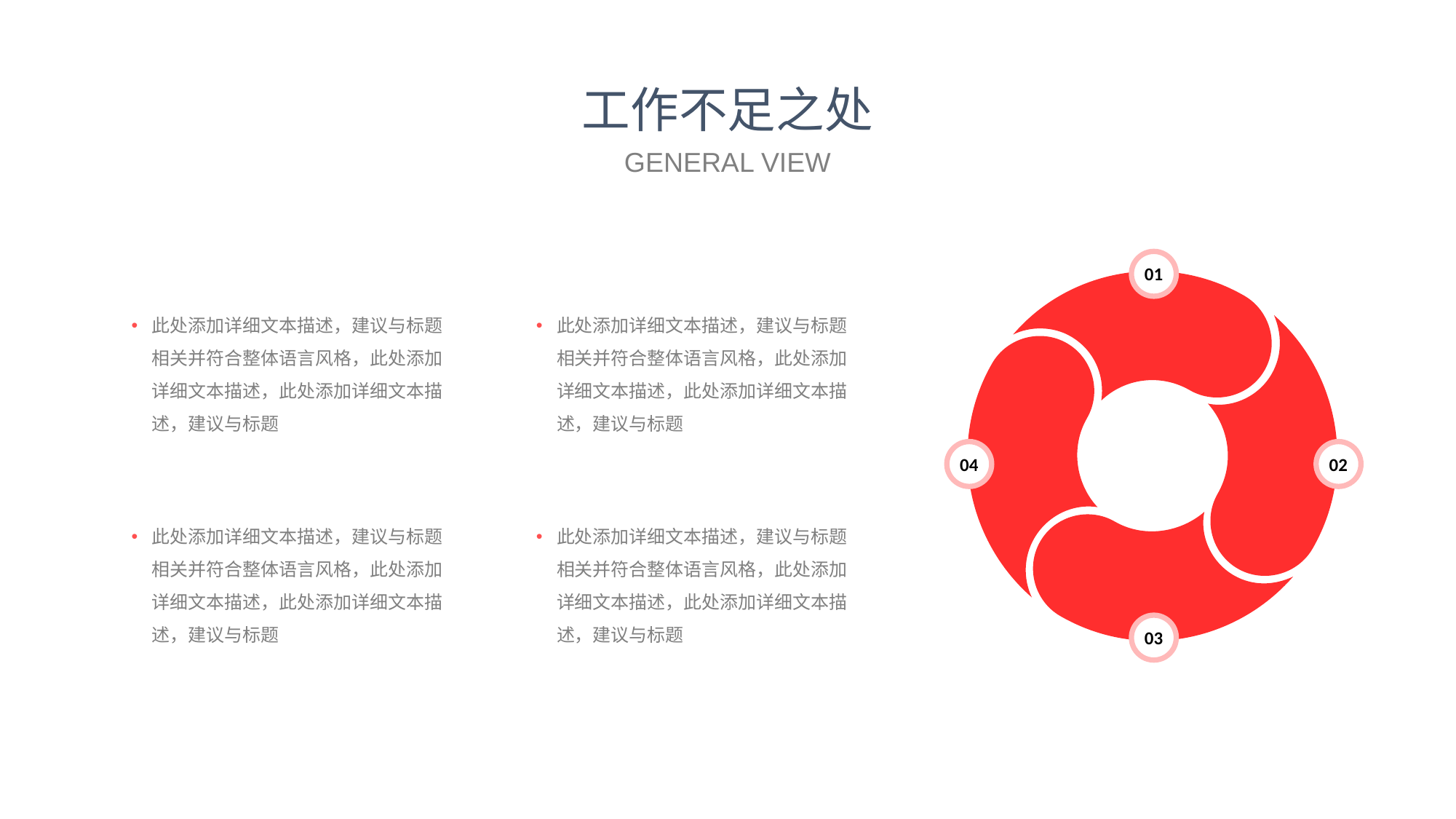

工作不足之处
GENERAL VIEW

01

02

04

03
此处添加详细文本描述，建议与标题相关并符合整体语言风格，此处添加详细文本描述，此处添加详细文本描述，建议与标题
此处添加详细文本描述，建议与标题相关并符合整体语言风格，此处添加详细文本描述，此处添加详细文本描述，建议与标题
此处添加详细文本描述，建议与标题相关并符合整体语言风格，此处添加详细文本描述，此处添加详细文本描述，建议与标题
此处添加详细文本描述，建议与标题相关并符合整体语言风格，此处添加详细文本描述，此处添加详细文本描述，建议与标题